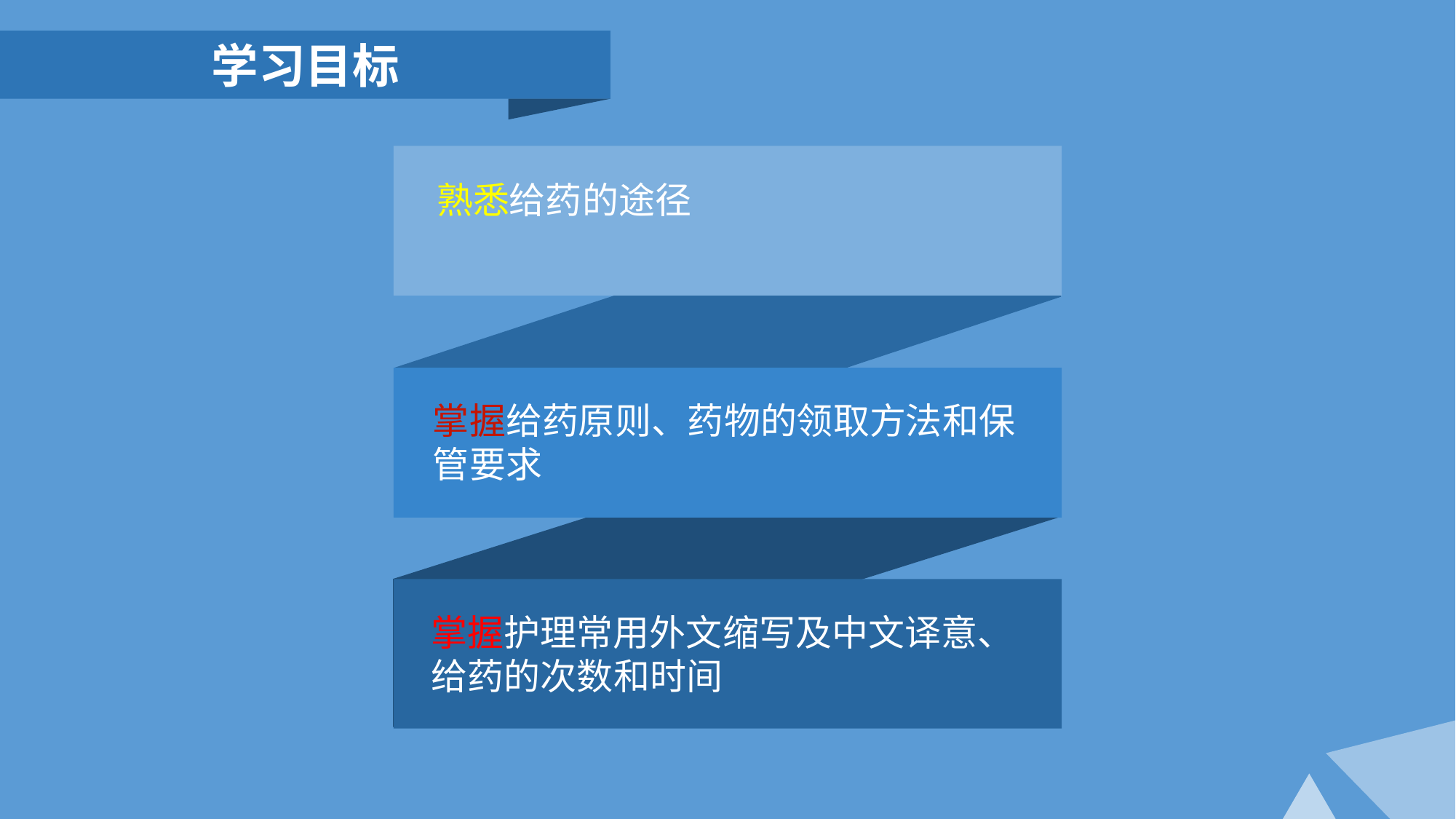

学习目标

熟悉给药的途径

掌握给药原则、药物的领取方法和保管要求

掌握护理常用外文缩写及中文译意、给药的次数和时间